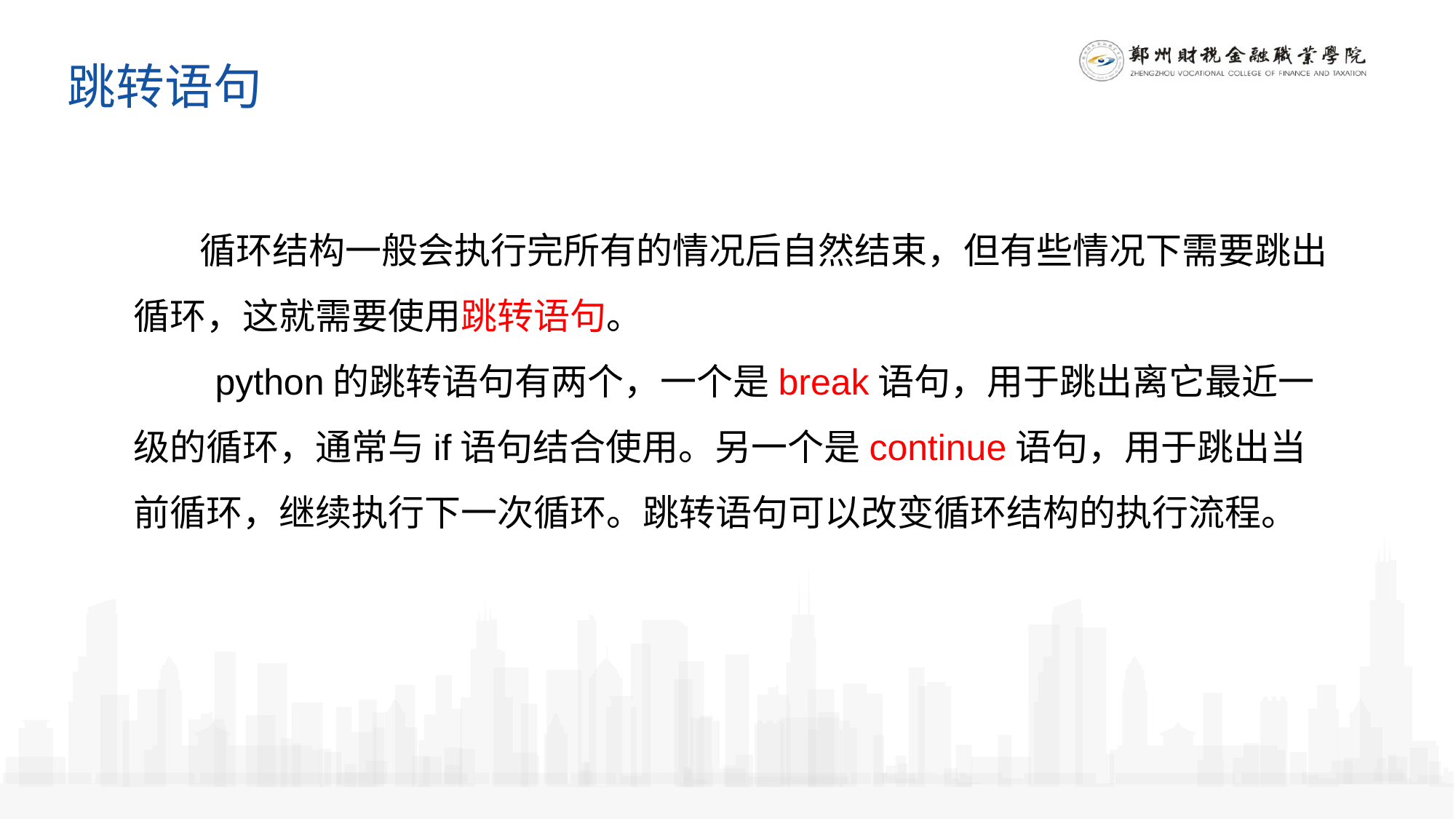

跳转语句
       循环结构一般会执行完所有的情况后自然结束，但有些情况下需要跳出循环，这就需要使用跳转语句。
        python的跳转语句有两个，一个是break语句，用于跳出离它最近一级的循环，通常与if语句结合使用。另一个是continue语句，用于跳出当前循环，继续执行下一次循环。跳转语句可以改变循环结构的执行流程。